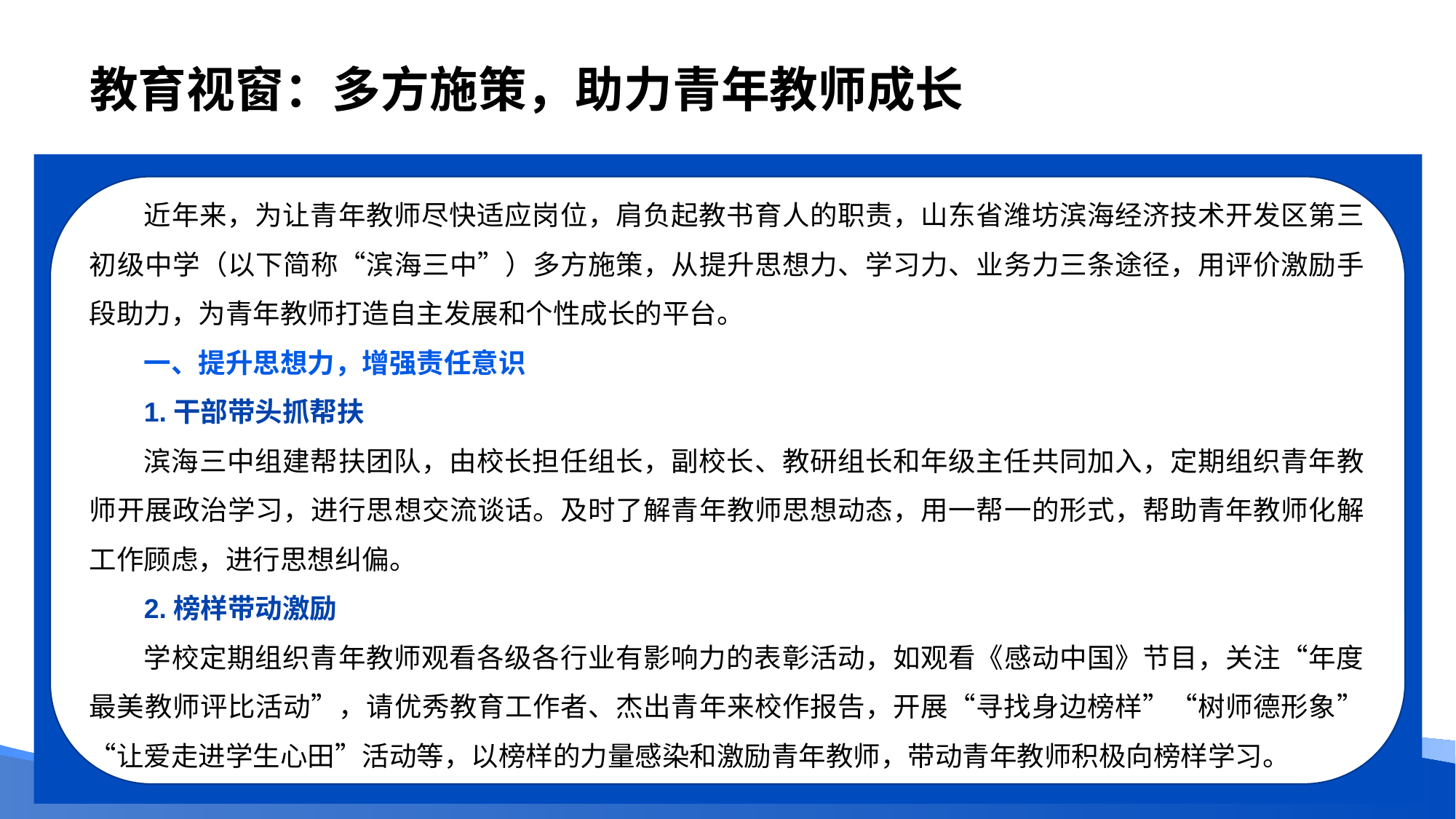

# 教育视窗：多方施策，助力青年教师成长

近年来，为让青年教师尽快适应岗位，肩负起教书育人的职责，山东省潍坊滨海经济技术开发区第三初级中学（以下简称“滨海三中”）多方施策，从提升思想力、学习力、业务力三条途径，用评价激励手段助力，为青年教师打造自主发展和个性成长的平台。
一、提升思想力，增强责任意识
1.干部带头抓帮扶
滨海三中组建帮扶团队，由校长担任组长，副校长、教研组长和年级主任共同加入，定期组织青年教师开展政治学习，进行思想交流谈话。及时了解青年教师思想动态，用一帮一的形式，帮助青年教师化解工作顾虑，进行思想纠偏。
2.榜样带动激励
学校定期组织青年教师观看各级各行业有影响力的表彰活动，如观看《感动中国》节目，关注“年度最美教师评比活动”，请优秀教育工作者、杰出青年来校作报告，开展“寻找身边榜样”“树师德形象”“让爱走进学生心田”活动等，以榜样的力量感染和激励青年教师，带动青年教师积极向榜样学习。